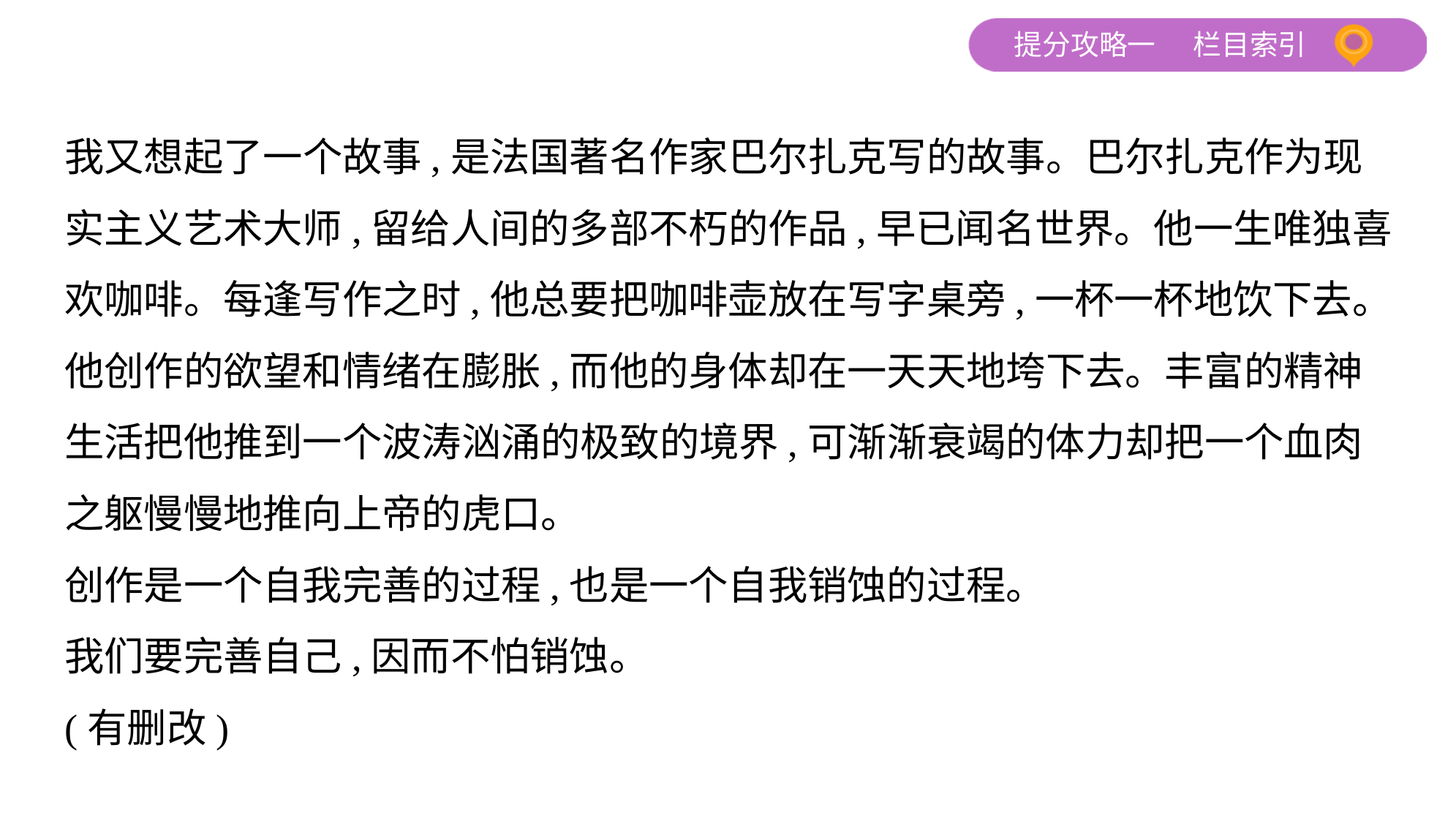

我又想起了一个故事,是法国著名作家巴尔扎克写的故事。巴尔扎克作为现
实主义艺术大师,留给人间的多部不朽的作品,早已闻名世界。他一生唯独喜
欢咖啡。每逢写作之时,他总要把咖啡壶放在写字桌旁,一杯一杯地饮下去。
他创作的欲望和情绪在膨胀,而他的身体却在一天天地垮下去。丰富的精神
生活把他推到一个波涛汹涌的极致的境界,可渐渐衰竭的体力却把一个血肉
之躯慢慢地推向上帝的虎口。
创作是一个自我完善的过程,也是一个自我销蚀的过程。
我们要完善自己,因而不怕销蚀。
(有删改)